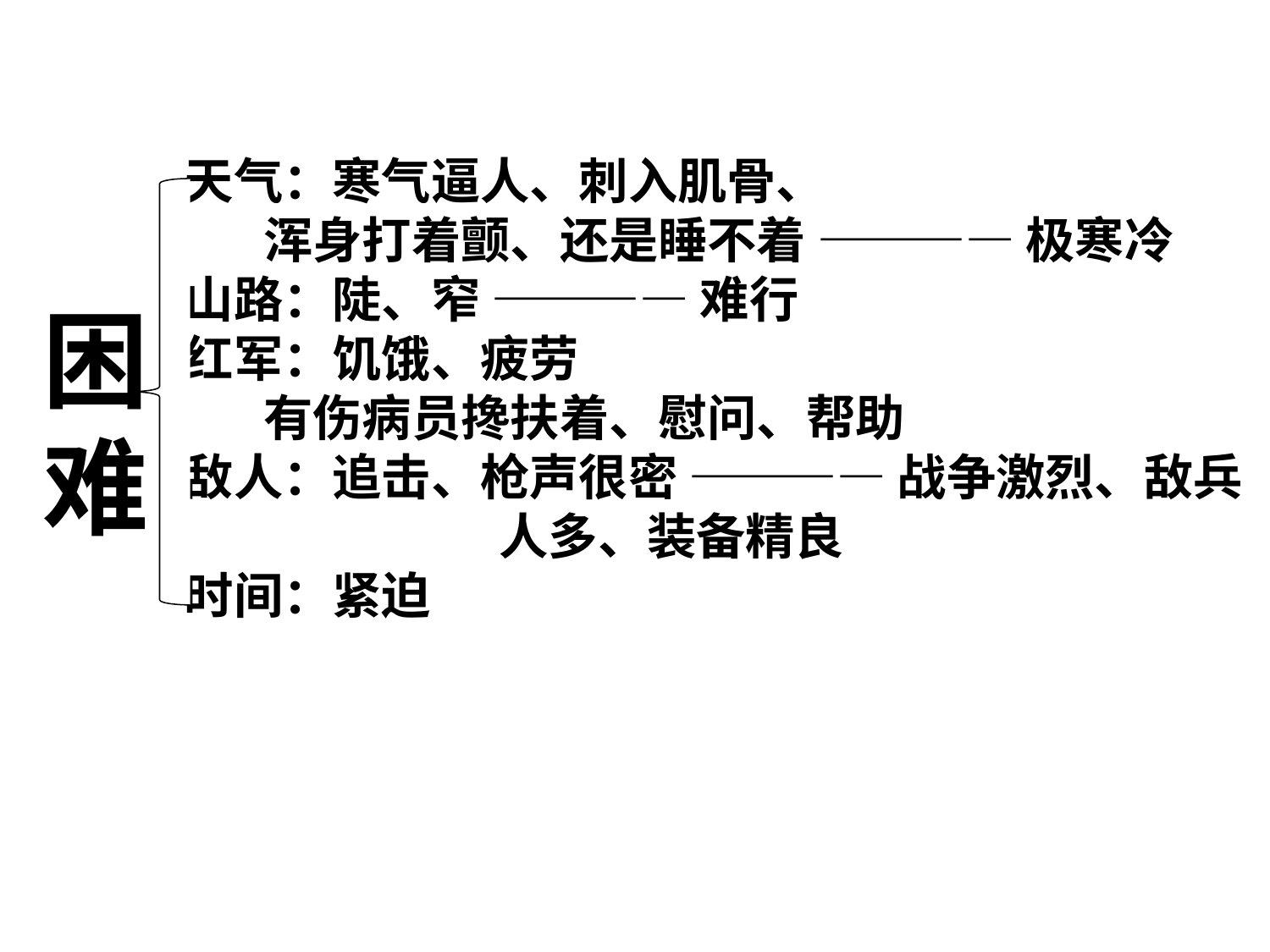

天气：寒气逼人、刺入肌骨、
      浑身打着颤、还是睡不着 ———— 极寒冷
山路：陡、窄 ———— 难行
红军：饥饿、疲劳
      有伤病员搀扶着、慰问、帮助
敌人：追击、枪声很密 ———— 战争激烈、敌兵
                           人多、装备精良
时间：紧迫

困难